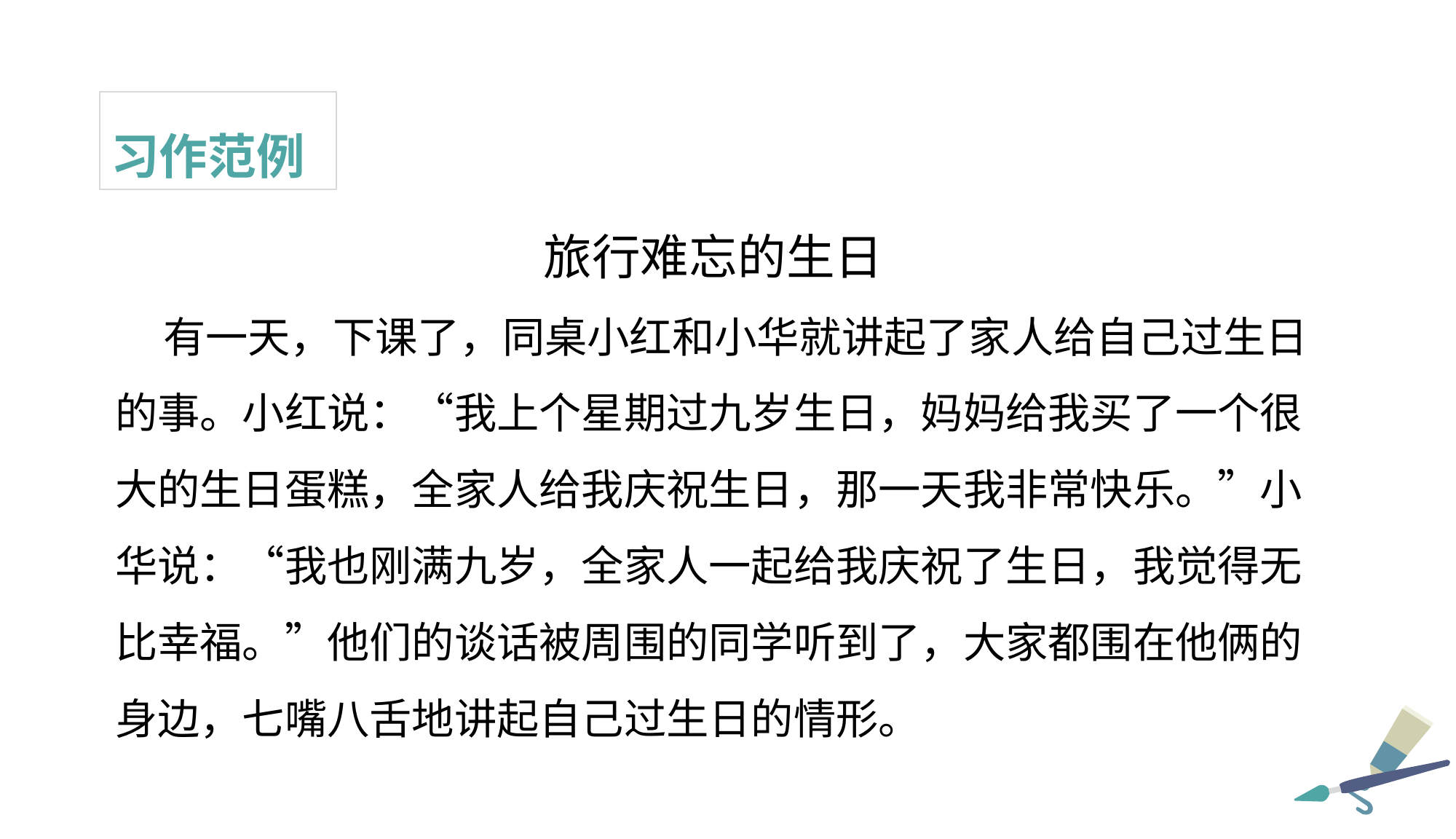

习作范例
旅行难忘的生日
    有一天，下课了，同桌小红和小华就讲起了家人给自己过生日的事。小红说：“我上个星期过九岁生日，妈妈给我买了一个很大的生日蛋糕，全家人给我庆祝生日，那一天我非常快乐。”小华说：“我也刚满九岁，全家人一起给我庆祝了生日，我觉得无比幸福。”他们的谈话被周围的同学听到了，大家都围在他俩的身边，七嘴八舌地讲起自己过生日的情形。